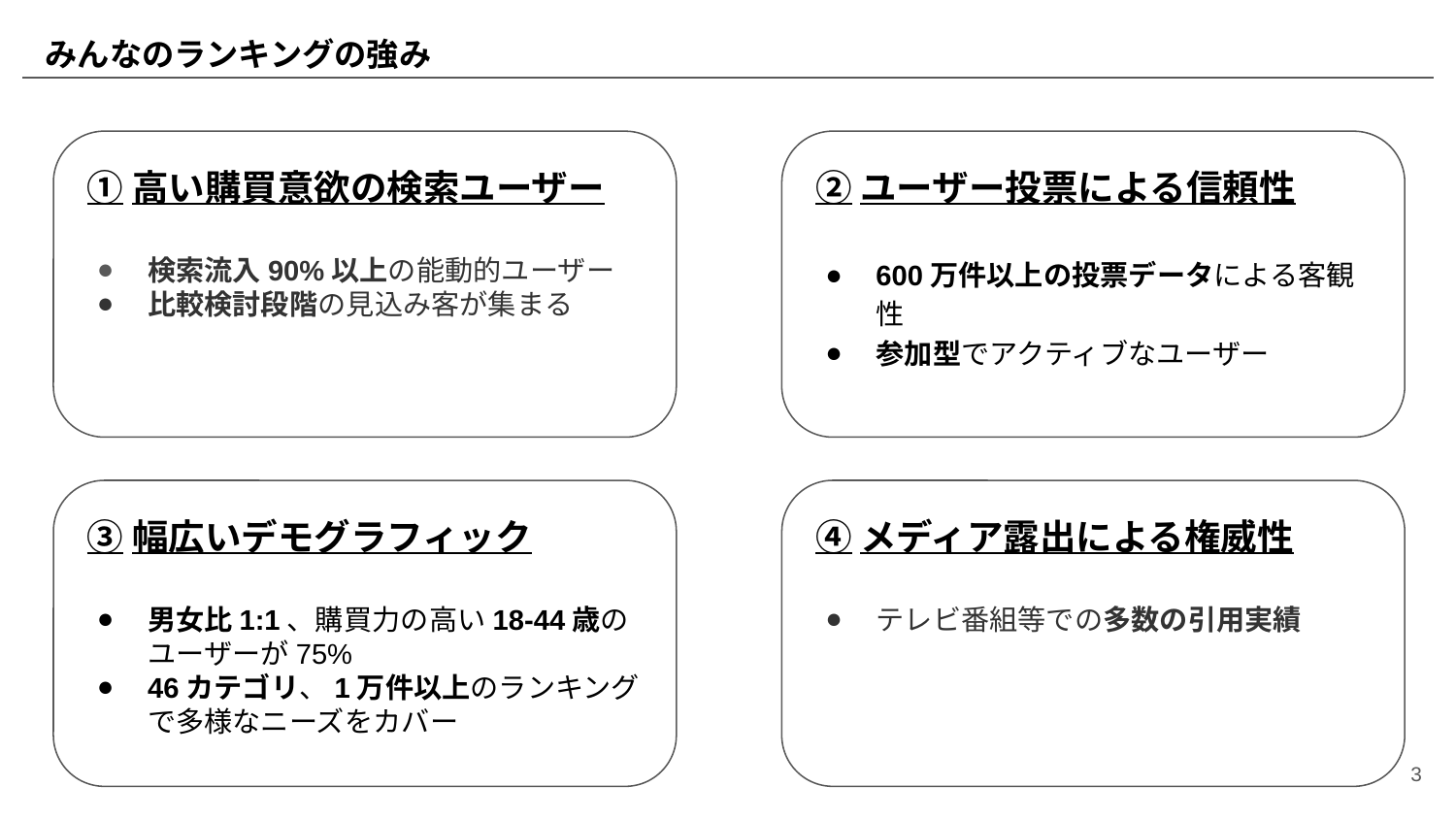

# みんなのランキングの強み

①高い購買意欲の検索ユーザー
②ユーザー投票による信頼性
検索流入90%以上の能動的ユーザー
比較検討段階の見込み客が集まる
600万件以上の投票データによる客観性
参加型でアクティブなユーザー

③幅広いデモグラフィック
④メディア露出による権威性
男女比1:1、購買力の高い18-44歳のユーザーが75%
46カテゴリ、1万件以上のランキングで多様なニーズをカバー
テレビ番組等での多数の引用実績

3